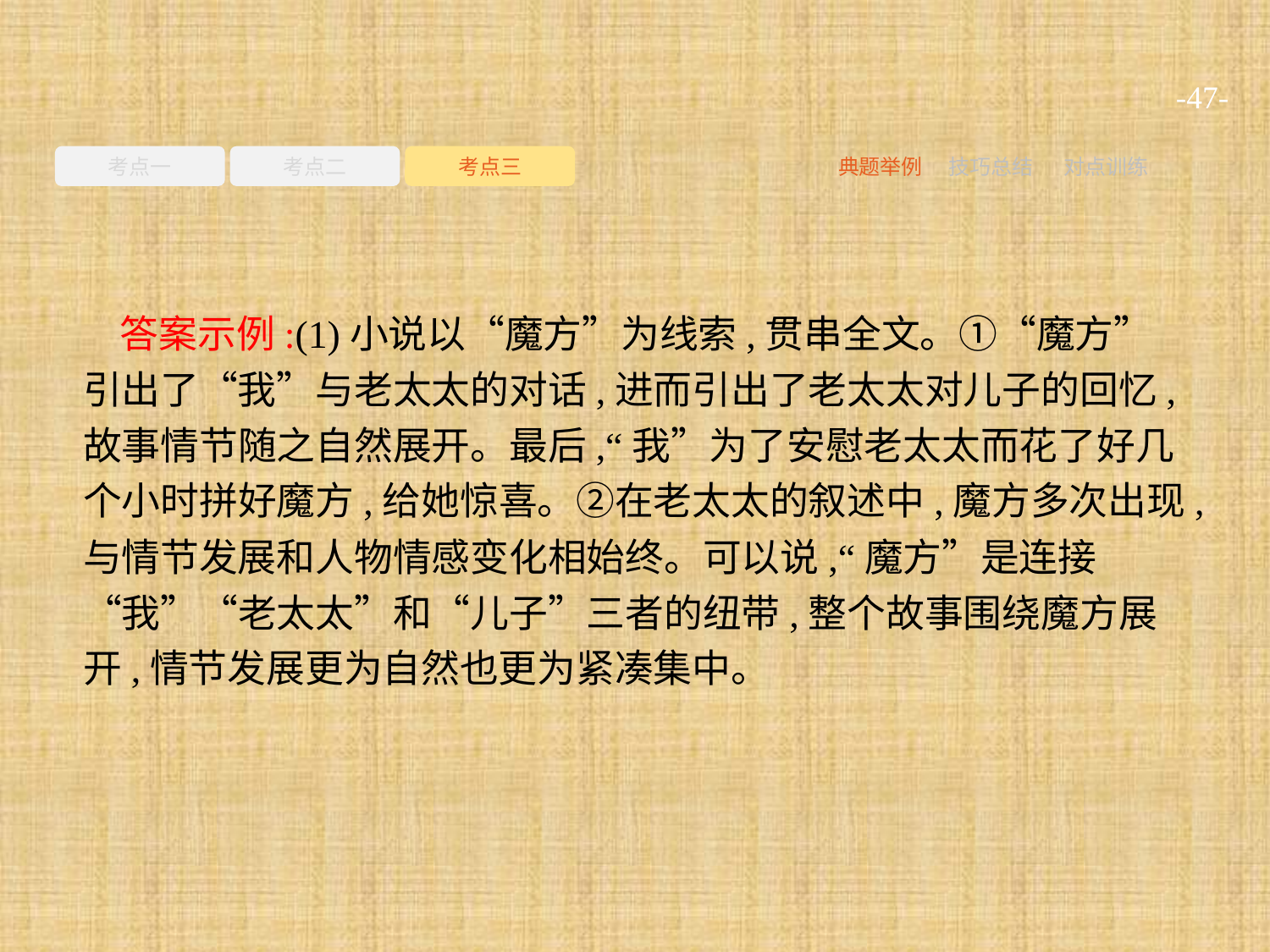

-47-
考点一
考点二
考点三
典题举例
技巧总结
对点训练
答案示例:(1)小说以“魔方”为线索,贯串全文。①“魔方”引出了“我”与老太太的对话,进而引出了老太太对儿子的回忆,故事情节随之自然展开。最后,“我”为了安慰老太太而花了好几个小时拼好魔方,给她惊喜。②在老太太的叙述中,魔方多次出现,与情节发展和人物情感变化相始终。可以说,“魔方”是连接“我”“老太太”和“儿子”三者的纽带,整个故事围绕魔方展开,情节发展更为自然也更为紧凑集中。